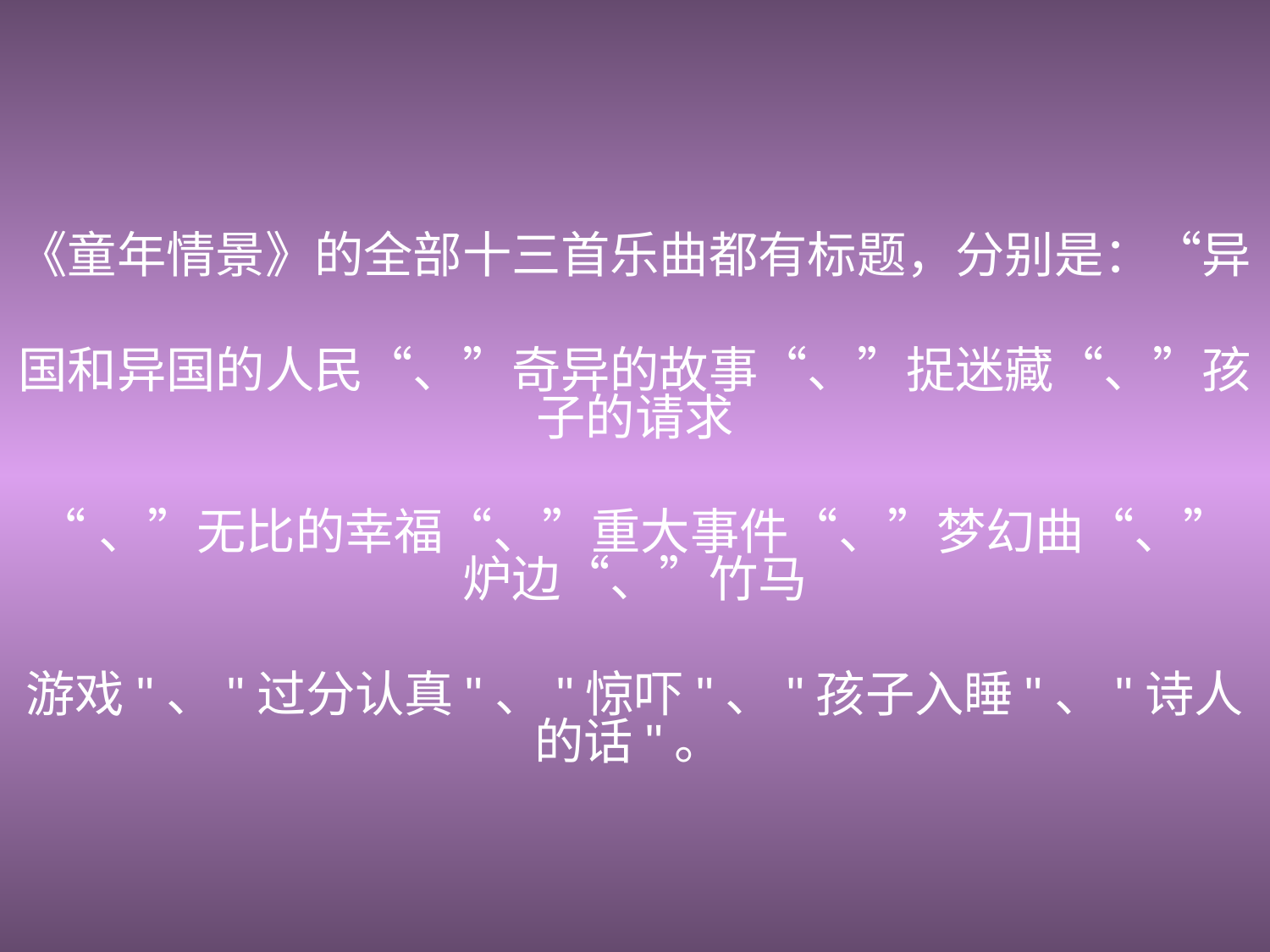

《童年情景》的全部十三首乐曲都有标题，分别是：“异

国和异国的人民“、”奇异的故事“、”捉迷藏“、”孩子的请求

“、”无比的幸福“、”重大事件“、”梦幻曲“、”炉边“、”竹马

游戏"、"过分认真"、"惊吓"、"孩子入睡"、"诗人的话"。

——（德）舒曼